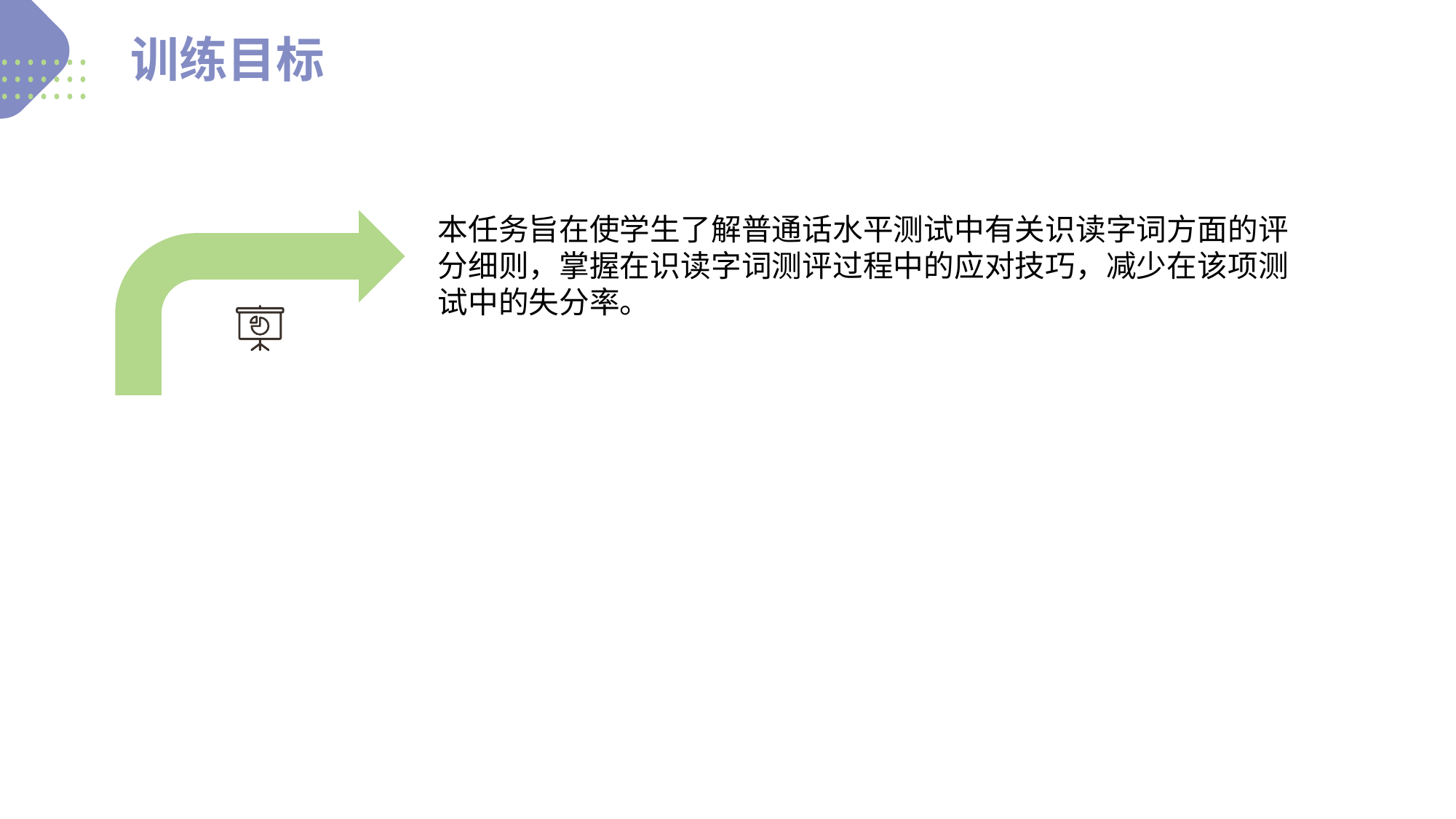

训练目标

本任务旨在使学生了解普通话水平测试中有关识读字词方面的评分细则，掌握在识读字词测评过程中的应对技巧，减少在该项测试中的失分率。